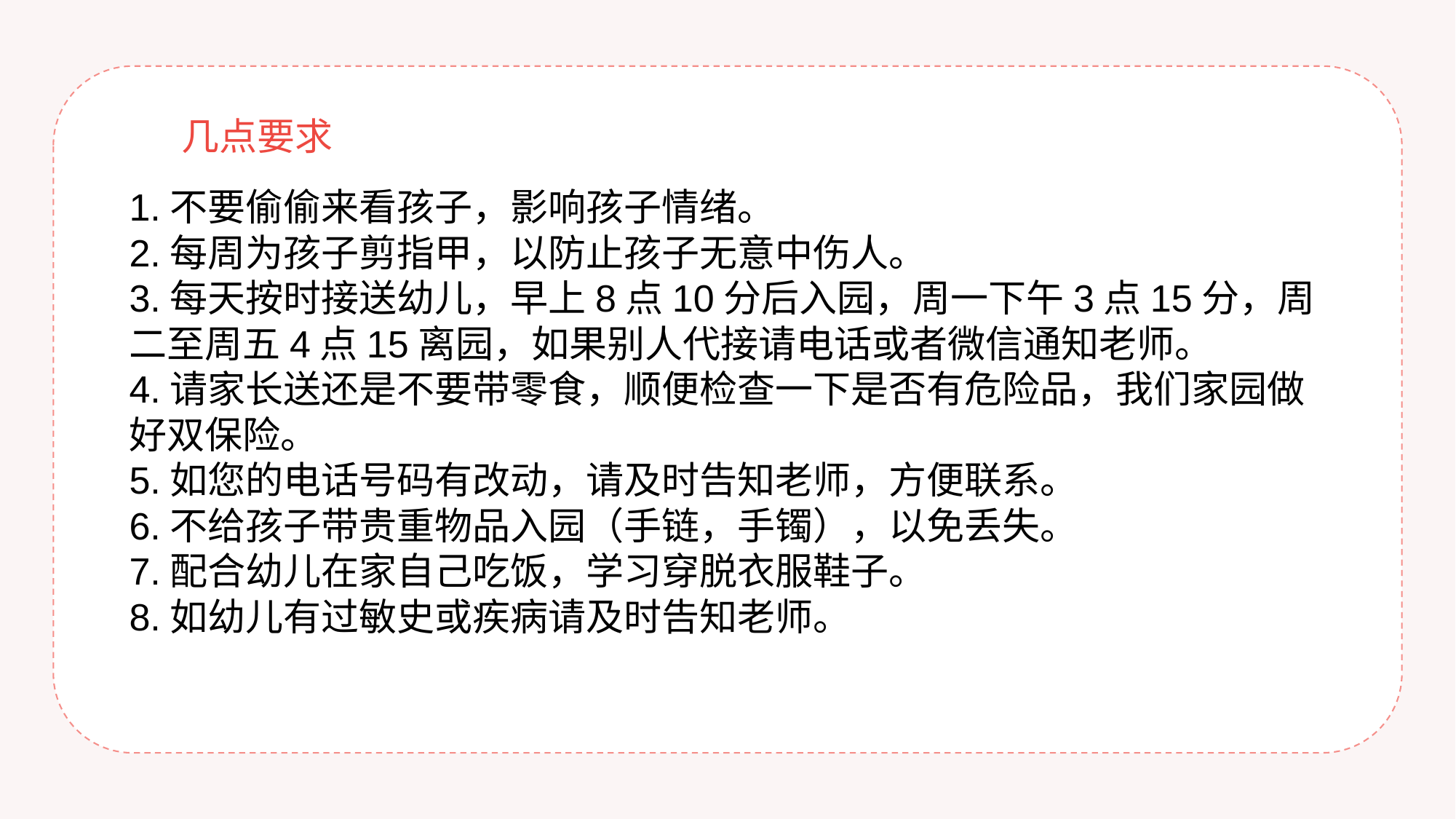

几点要求
1.不要偷偷来看孩子，影响孩子情绪。
2.每周为孩子剪指甲，以防止孩子无意中伤人。
3.每天按时接送幼儿，早上8点10分后入园，周一下午3点15分，周二至周五4点15离园，如果别人代接请电话或者微信通知老师。
4.请家长送还是不要带零食，顺便检查一下是否有危险品，我们家园做好双保险。
5.如您的电话号码有改动，请及时告知老师，方便联系。
6.不给孩子带贵重物品入园（手链，手镯），以免丢失。
7.配合幼儿在家自己吃饭，学习穿脱衣服鞋子。
8.如幼儿有过敏史或疾病请及时告知老师。